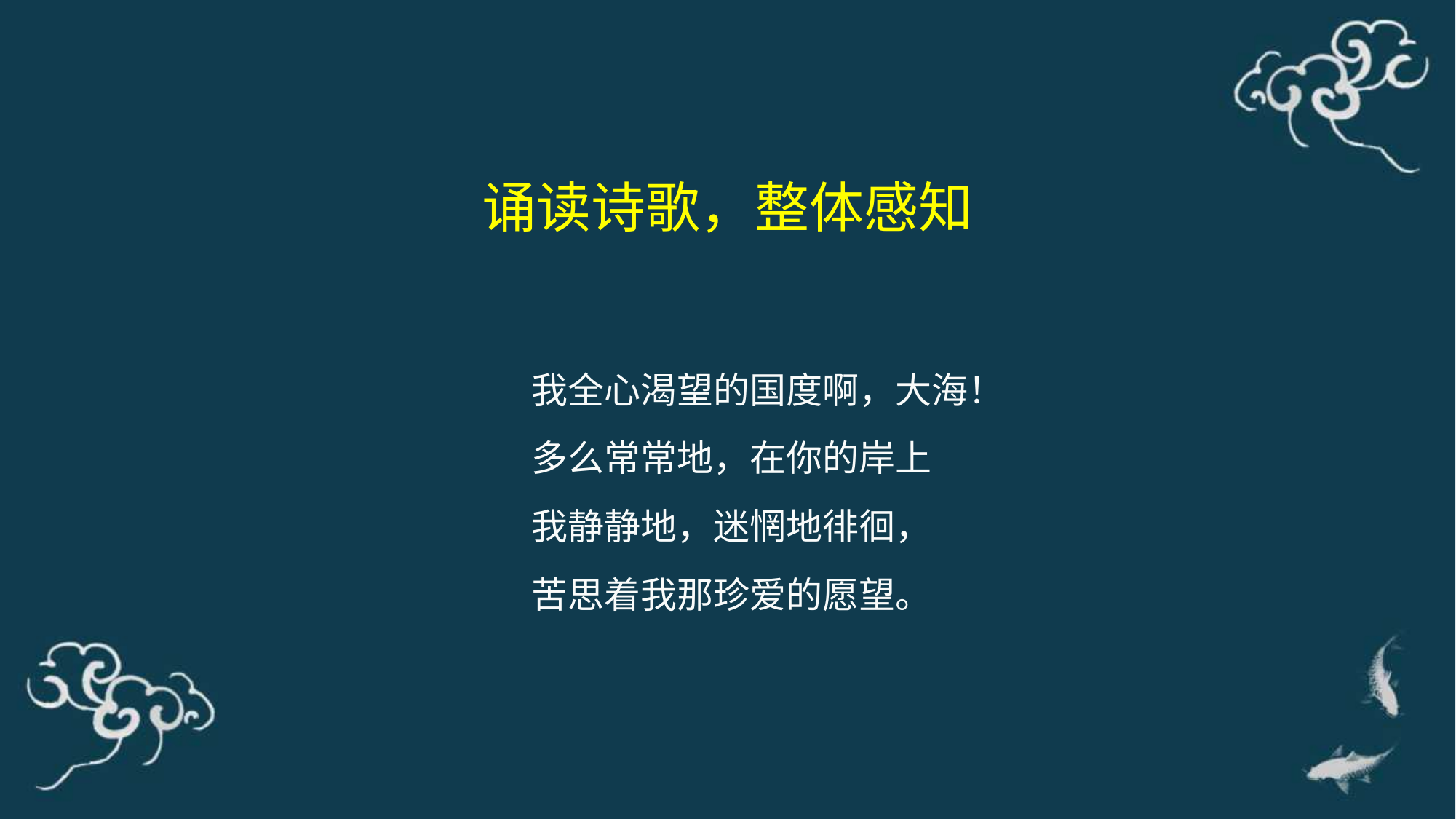

诵读诗歌，整体感知
我全心渴望的国度啊，大海！
多么常常地，在你的岸上
我静静地，迷惘地徘徊，
苦思着我那珍爱的愿望。